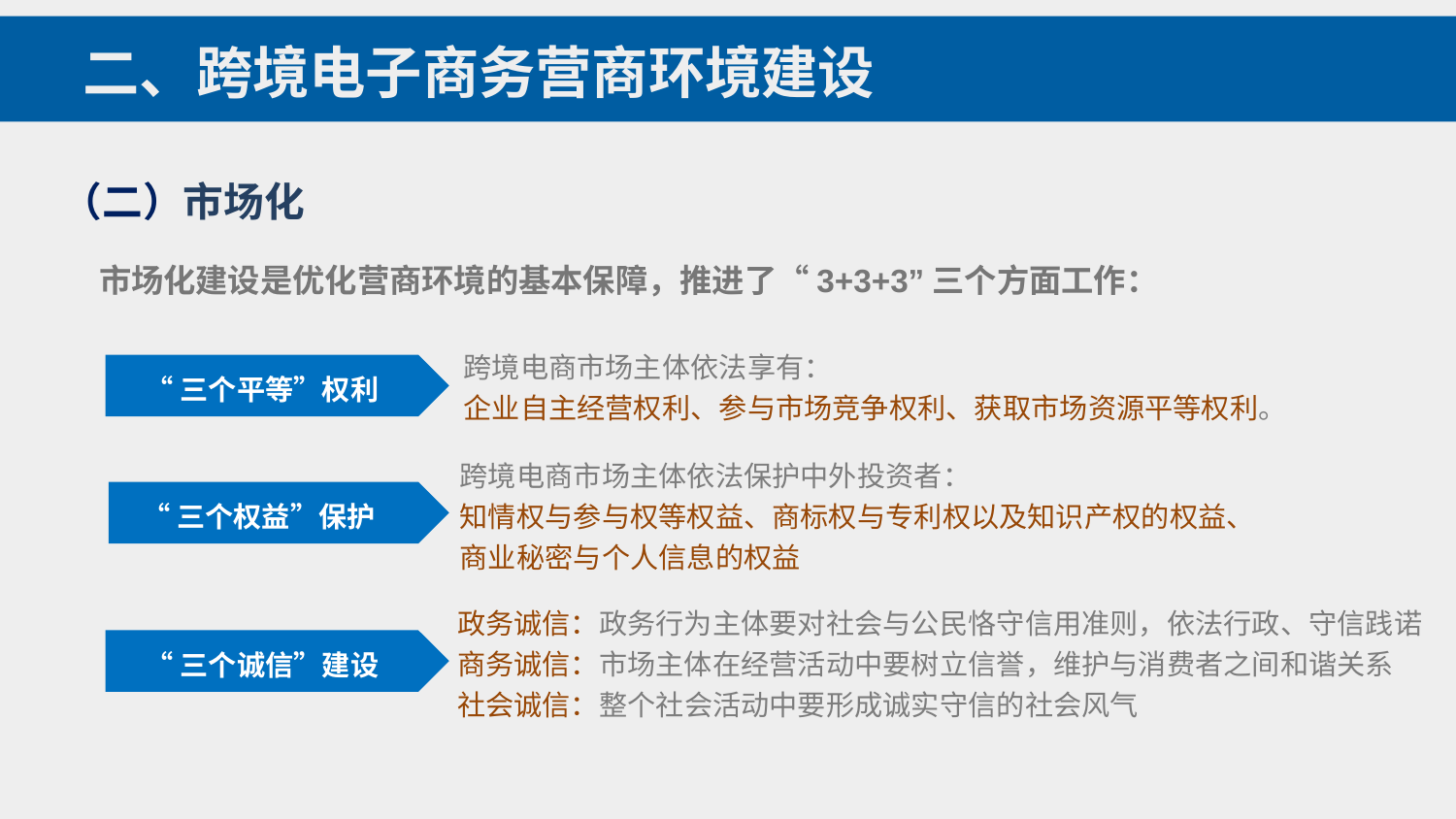

二、跨境电子商务营商环境建设
（二）市场化
市场化建设是优化营商环境的基本保障，推进了“3+3+3”三个方面工作：
跨境电商市场主体依法享有：
企业自主经营权利、参与市场竞争权利、获取市场资源平等权利。
    “三个平等”权利
跨境电商市场主体依法保护中外投资者：
知情权与参与权等权益、商标权与专利权以及知识产权的权益、
商业秘密与个人信息的权益
   “三个权益”保护
政务诚信：政务行为主体要对社会与公民恪守信用准则，依法行政、守信践诺
商务诚信：市场主体在经营活动中要树立信誉，维护与消费者之间和谐关系
社会诚信：整个社会活动中要形成诚实守信的社会风气
    “三个诚信”建设